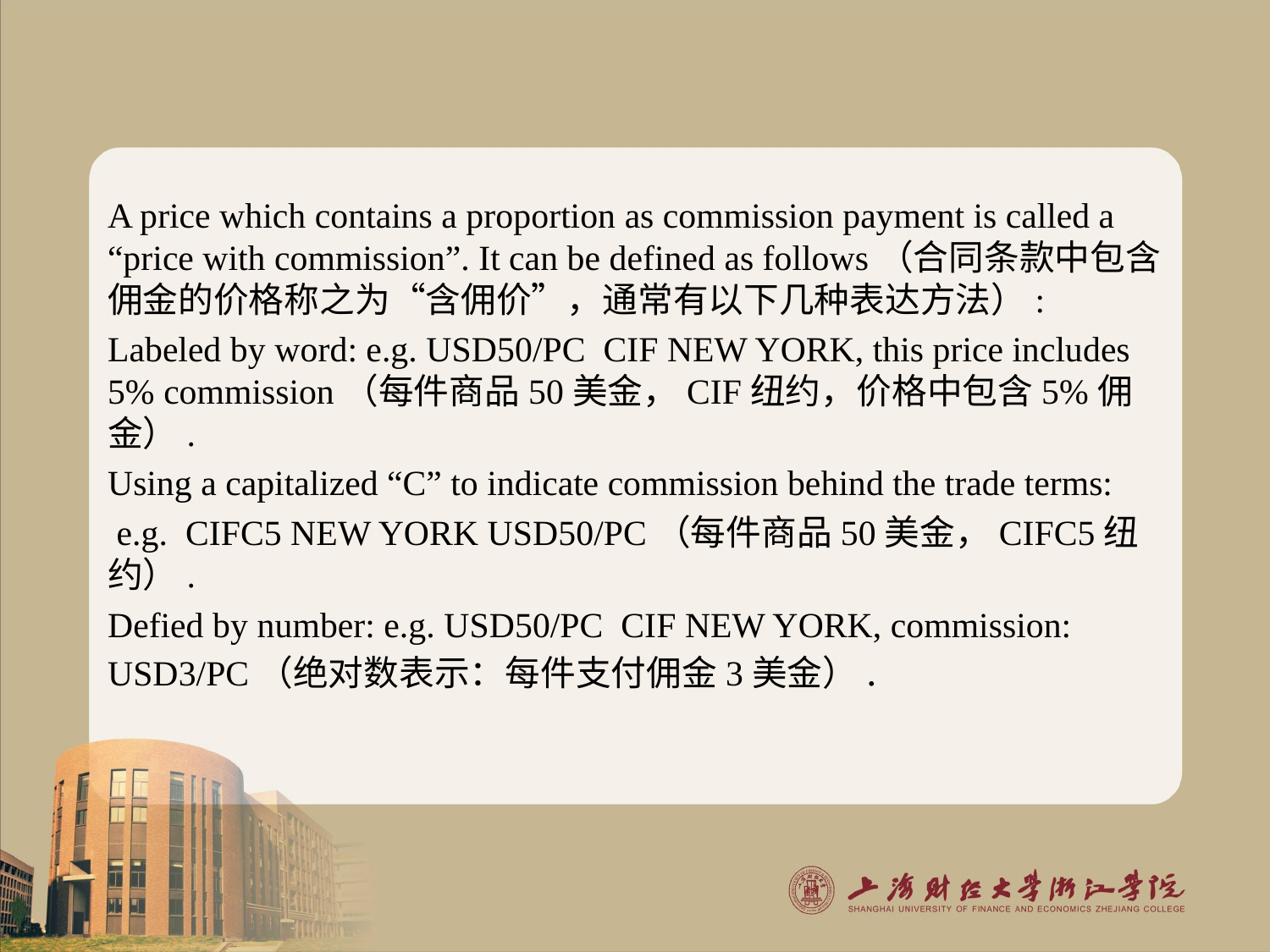

#
A price which contains a proportion as commission payment is called a “price with commission”. It can be defined as follows（合同条款中包含佣金的价格称之为“含佣价”，通常有以下几种表达方法）:
Labeled by word: e.g. USD50/PC  CIF NEW YORK, this price includes 5% commission（每件商品50美金，CIF纽约，价格中包含5%佣金）.
Using a capitalized “C” to indicate commission behind the trade terms:
 e.g.  CIFC5 NEW YORK USD50/PC（每件商品50美金，CIFC5纽约）.
Defied by number: e.g. USD50/PC  CIF NEW YORK, commission: USD3/PC（绝对数表示：每件支付佣金3美金）.